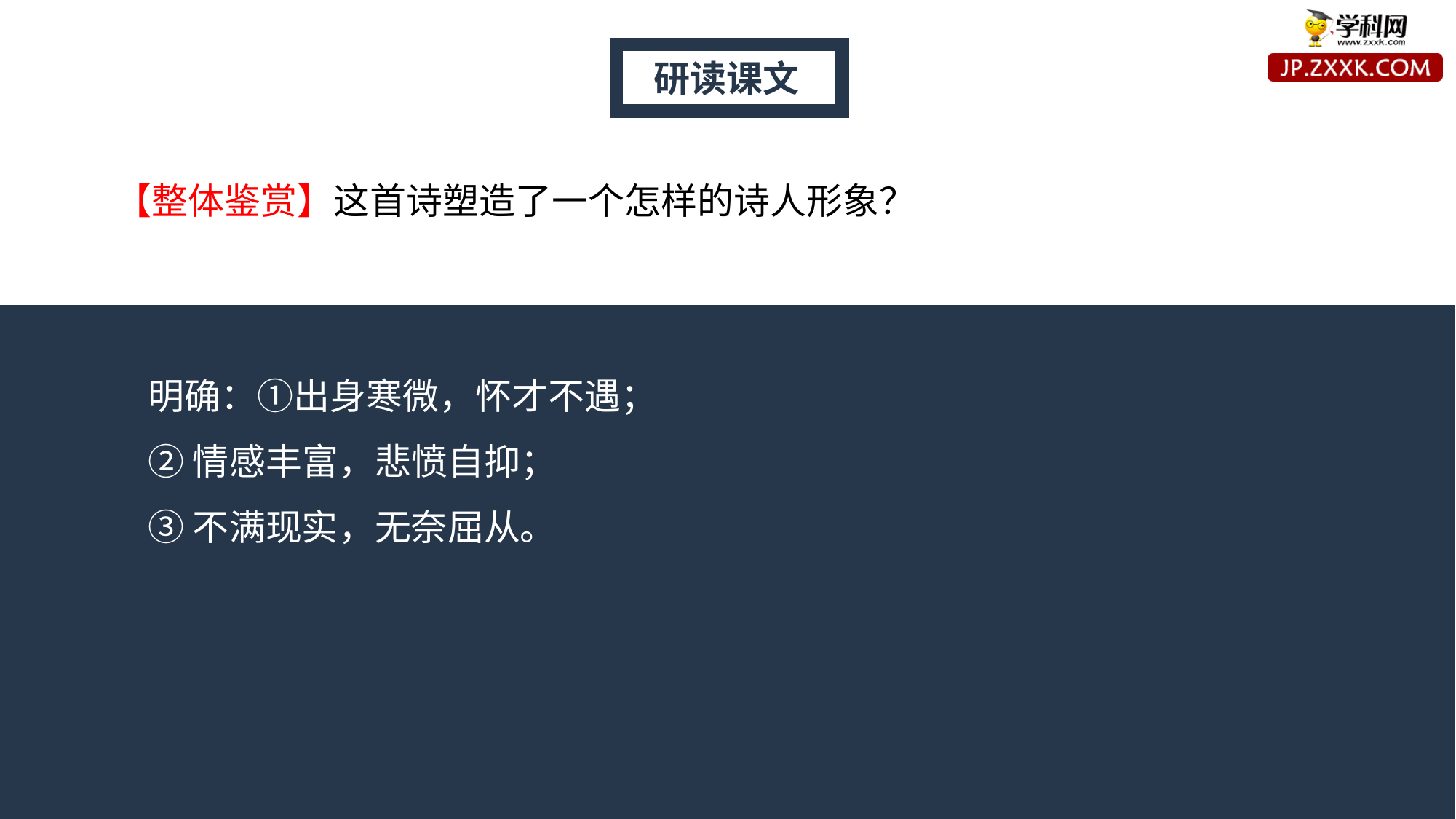

研读课文
【整体鉴赏】这首诗塑造了一个怎样的诗人形象？

明确：①出身寒微，怀才不遇；
②情感丰富，悲愤自抑；
③不满现实，无奈屈从。